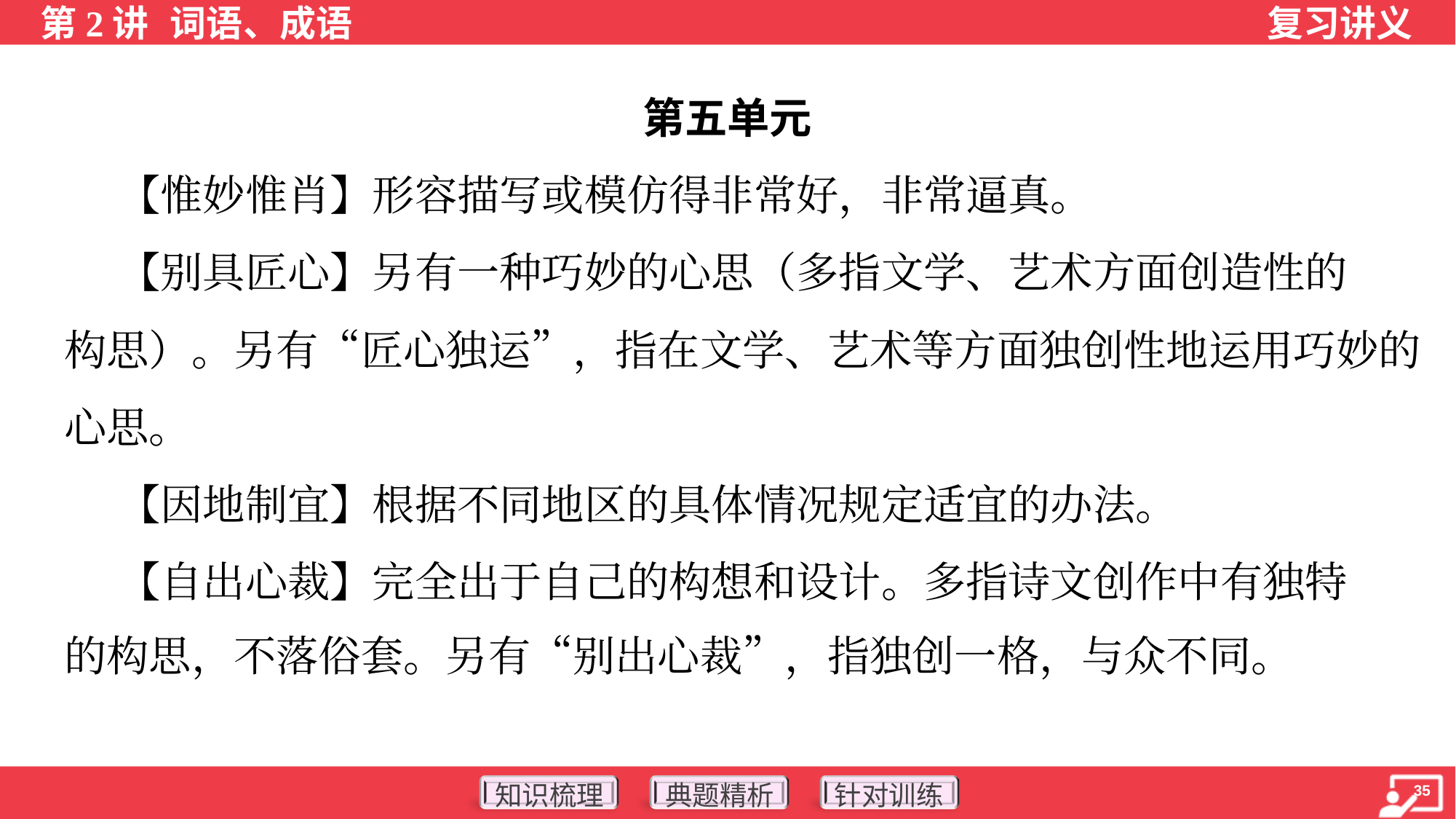

第五单元
    【惟妙惟肖】形容描写或模仿得非常好，非常逼真。
    【别具匠心】另有一种巧妙的心思（多指文学、艺术方面创造性的
构思）。另有“匠心独运”，指在文学、艺术等方面独创性地运用巧妙的
心思。
    【因地制宜】根据不同地区的具体情况规定适宜的办法。
    【自出心裁】完全出于自己的构想和设计。多指诗文创作中有独特
的构思，不落俗套。另有“别出心裁”，指独创一格，与众不同。